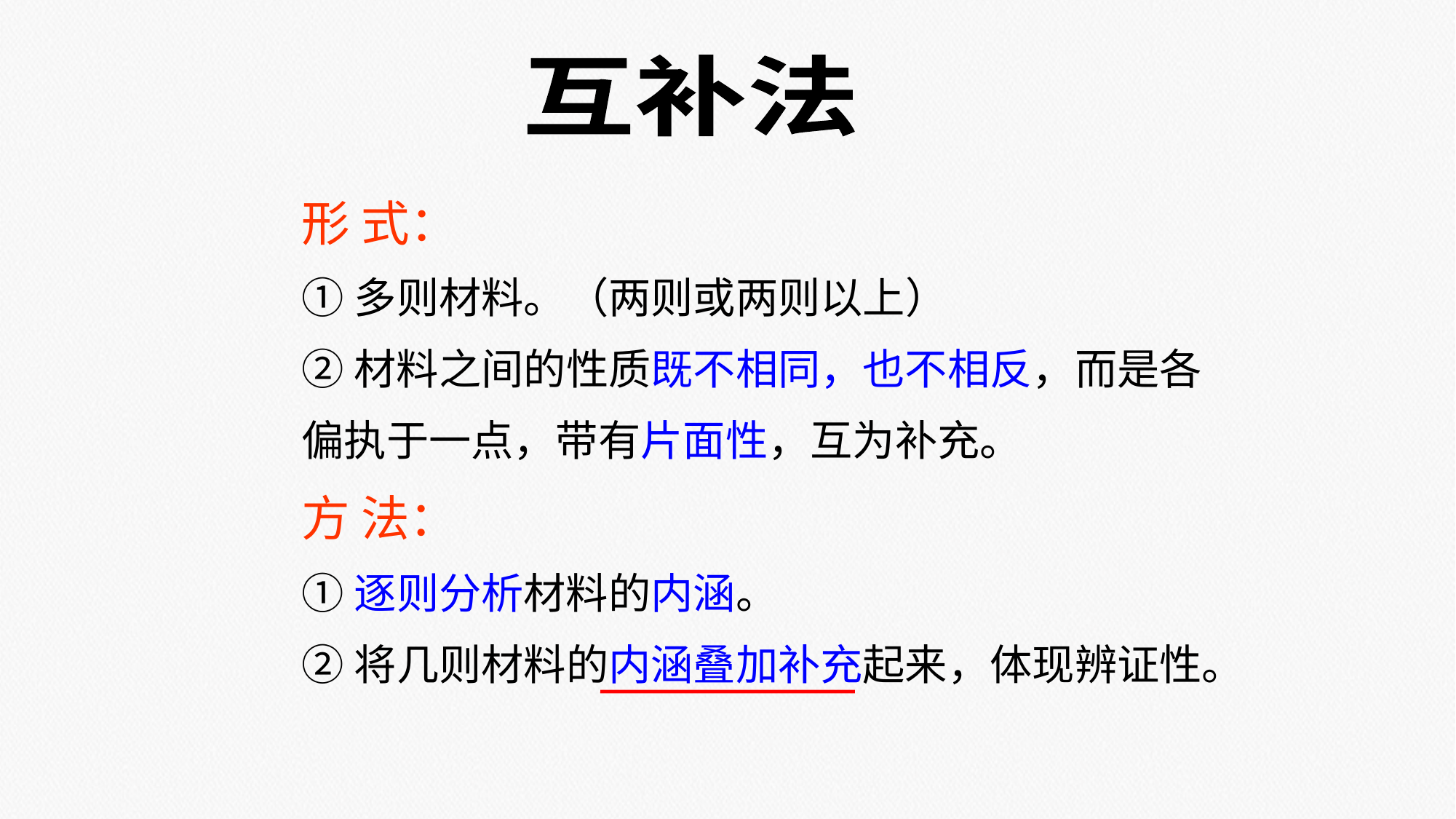

互补法
形 式：
①多则材料。（两则或两则以上）
②材料之间的性质既不相同，也不相反，而是各偏执于一点，带有片面性，互为补充。
方 法：
①逐则分析材料的内涵。
②将几则材料的内涵叠加补充起来，体现辨证性。